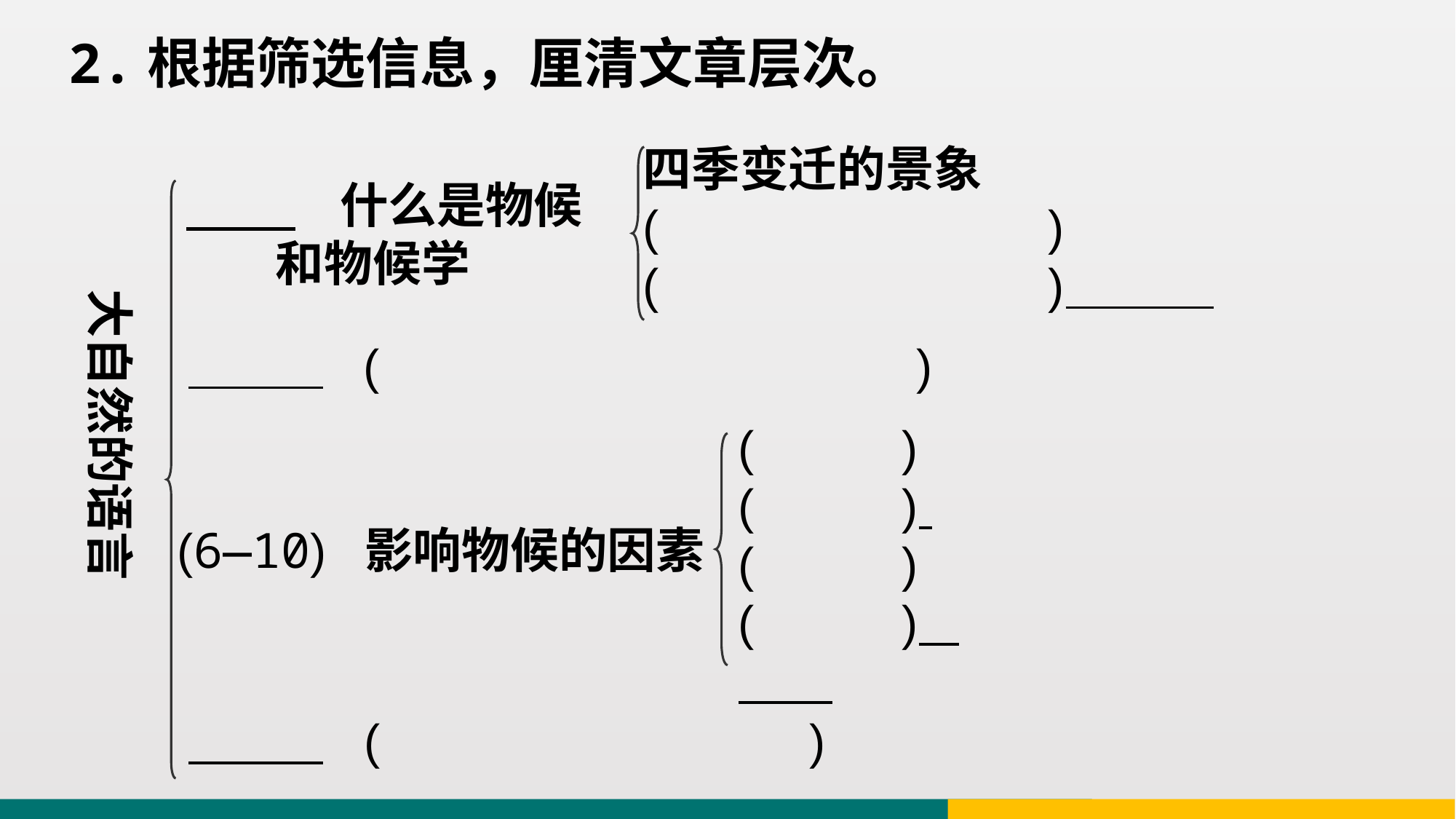

2.根据筛选信息，厘清文章层次。
四季变迁的景象
(                             )
(                             )

             什么是物候
       和物候学

大自然的语言
             (                                        )
(           )
(           )
(           )
(           )

(6—10)  影响物候的因素
             (                                )